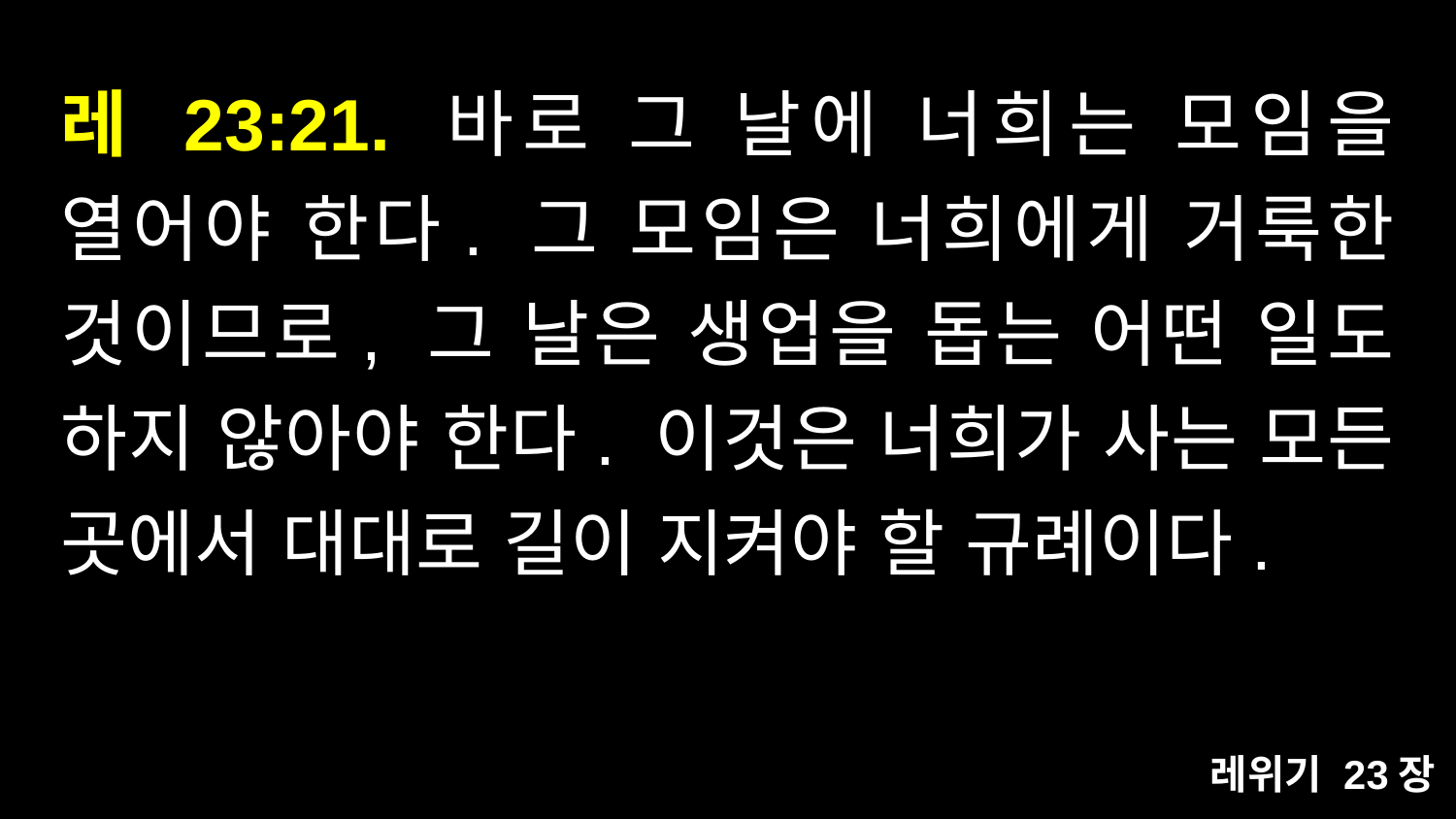

# 레 23:21. 바로 그 날에 너희는 모임을 열어야 한다. 그 모임은 너희에게 거룩한 것이므로, 그 날은 생업을 돕는 어떤 일도 하지 않아야 한다. 이것은 너희가 사는 모든 곳에서 대대로 길이 지켜야 할 규례이다.
레위기 23장